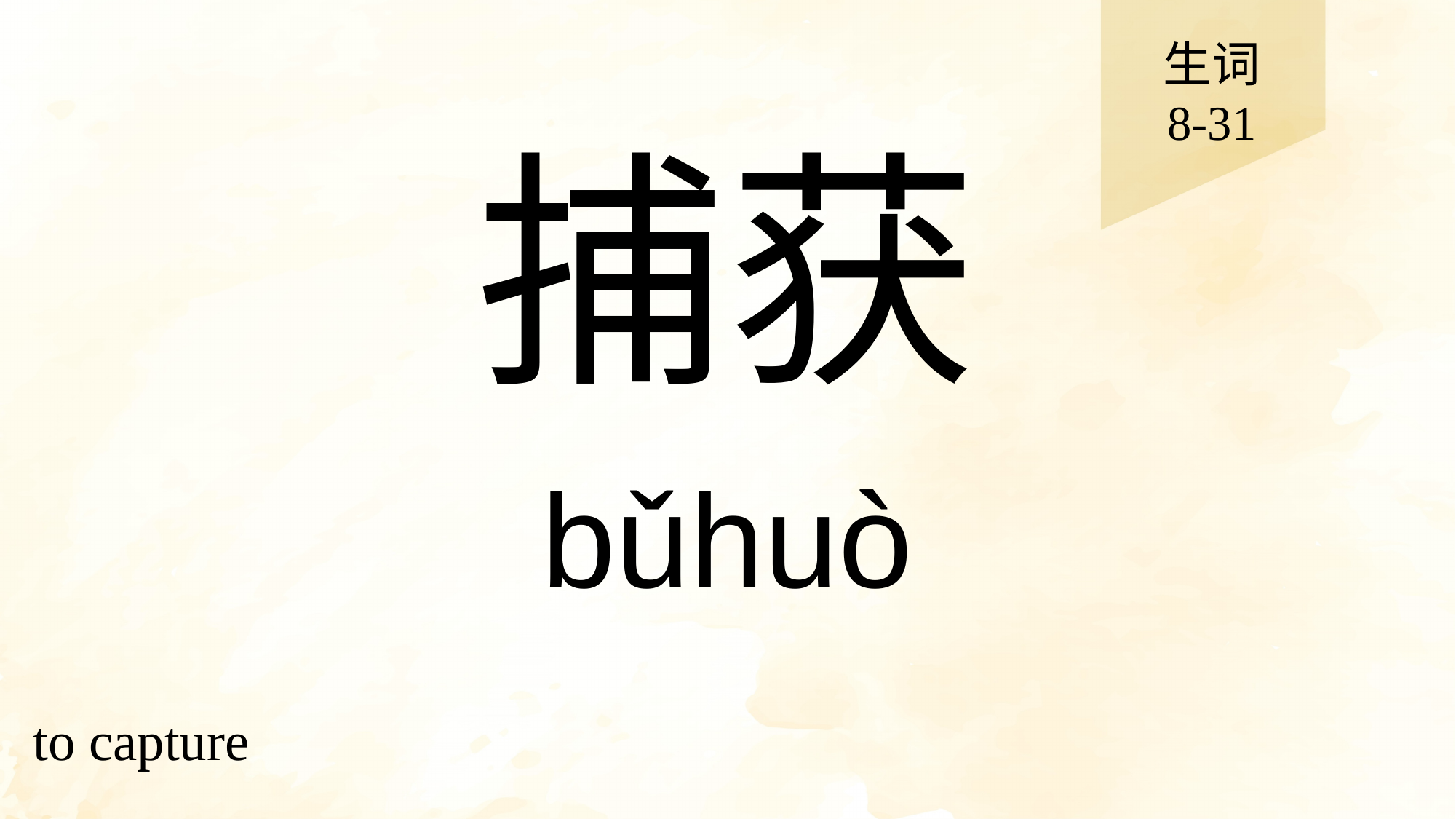

生词
8-31
# 捕获
bǔhuò
to capture